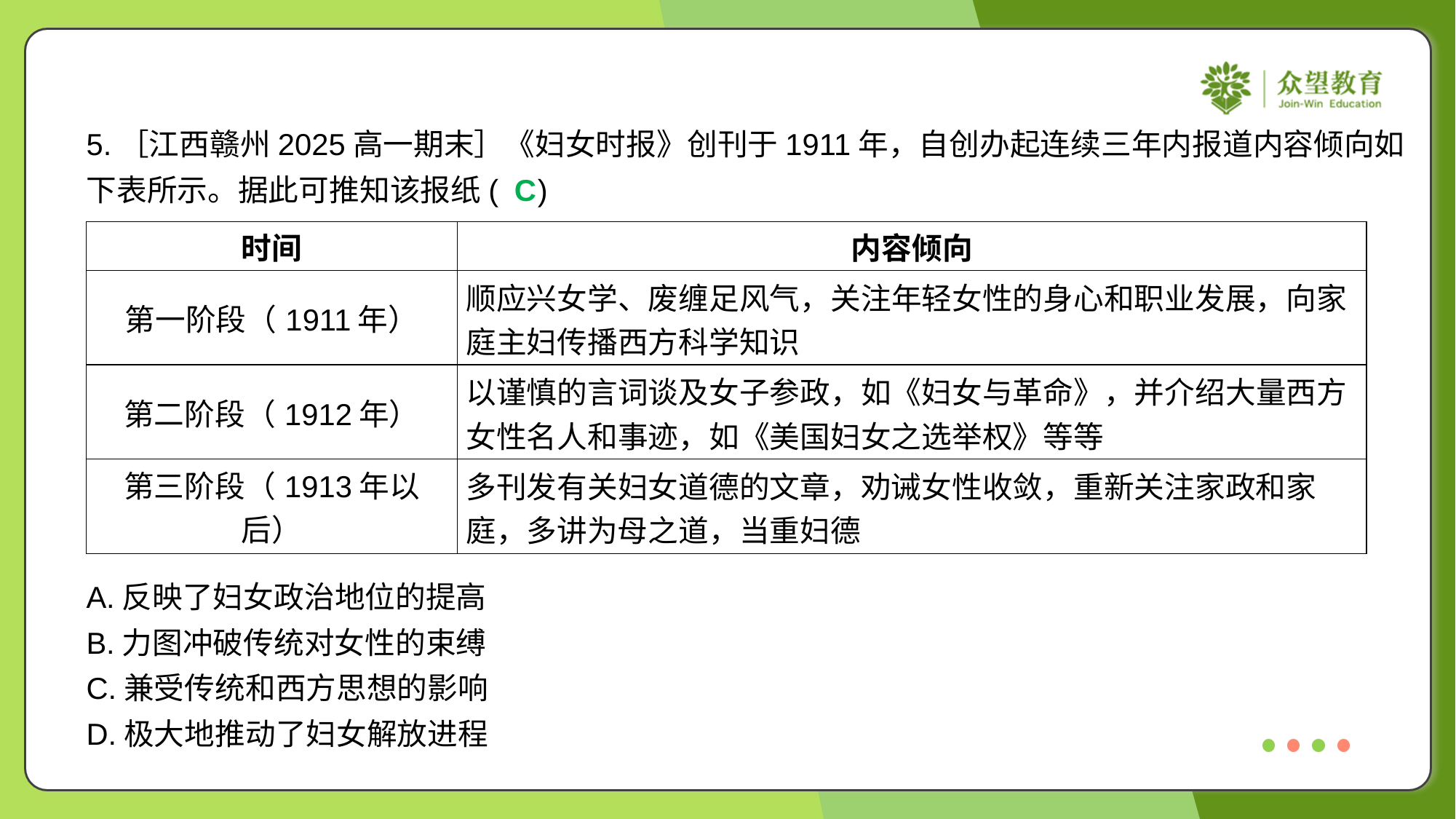

5.［江西赣州2025高一期末］《妇女时报》创刊于1911年，自创办起连续三年内报道内容倾向如
下表所示。据此可推知该报纸(     )
C
| 时间 | 内容倾向 |
| --- | --- |
| 第一阶段（1911年） | 顺应兴女学、废缠足风气，关注年轻女性的身心和职业发展，向家 庭主妇传播西方科学知识 |
| 第二阶段（1912年） | 以谨慎的言词谈及女子参政，如《妇女与革命》，并介绍大量西方 女性名人和事迹，如《美国妇女之选举权》等等 |
| 第三阶段（1913年以后） | 多刊发有关妇女道德的文章，劝诫女性收敛，重新关注家政和家 庭，多讲为母之道，当重妇德 |
A.反映了妇女政治地位的提高
B.力图冲破传统对女性的束缚
C.兼受传统和西方思想的影响
D.极大地推动了妇女解放进程